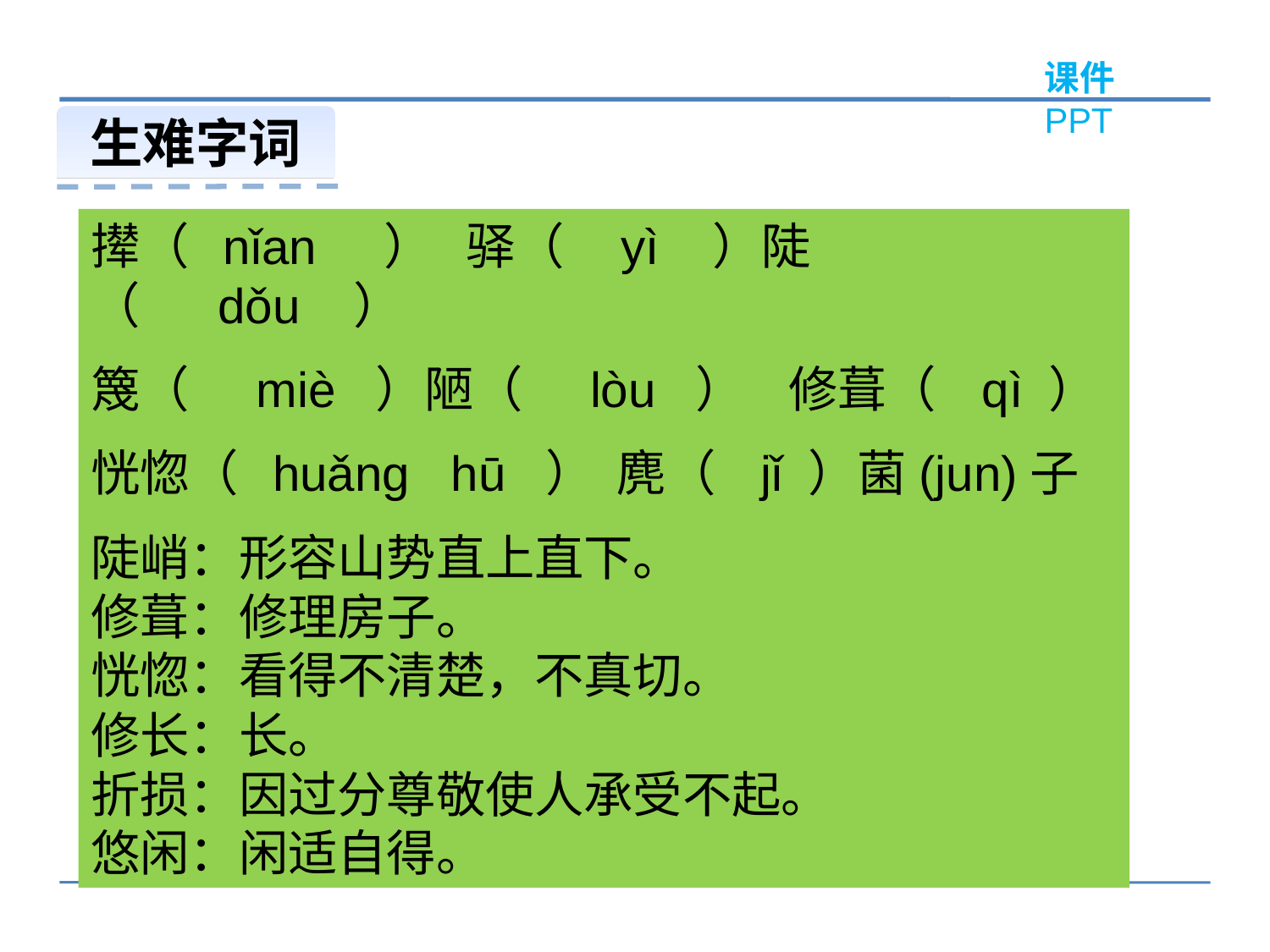

课件PPT
生难字词

撵（  nǐan    ）   驿（    yì   ）陡（      dǒu   ）
篾（     miè  ）陋（     lòu  ）    修葺（   qì ）
恍惚（  huǎng   hū  ）  麂（   jǐ ）菌(jun)子
陡峭：形容山势直上直下。
修葺：修理房子。
恍惚：看得不清楚，不真切。
修长：长。
折损：因过分尊敬使人承受不起。
悠闲：闲适自得。